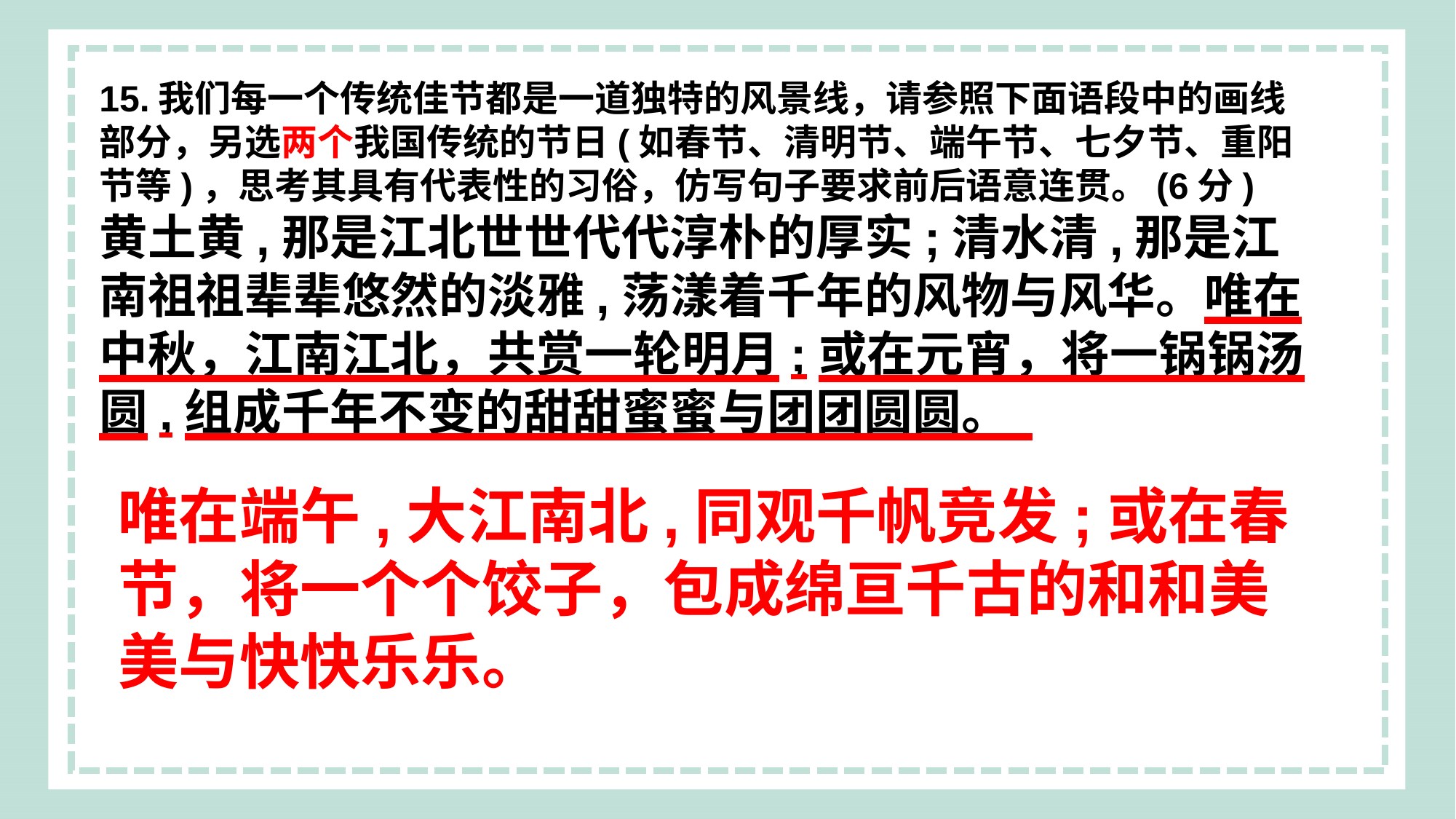

15.我们每一个传统佳节都是一道独特的风景线，请参照下面语段中的画线部分，另选两个我国传统的节日(如春节、清明节、端午节、七夕节、重阳节等)，思考其具有代表性的习俗，仿写句子要求前后语意连贯。(6分)
黄土黄,那是江北世世代代淳朴的厚实;清水清,那是江南祖祖辈辈悠然的淡雅,荡漾着千年的风物与风华。唯在中秋，江南江北，共赏一轮明月;或在元宵，将一锅锅汤圆,组成千年不变的甜甜蜜蜜与团团圆圆。
唯在端午,大江南北,同观千帆竞发;或在春节，将一个个饺子，包成绵亘千古的和和美美与快快乐乐。